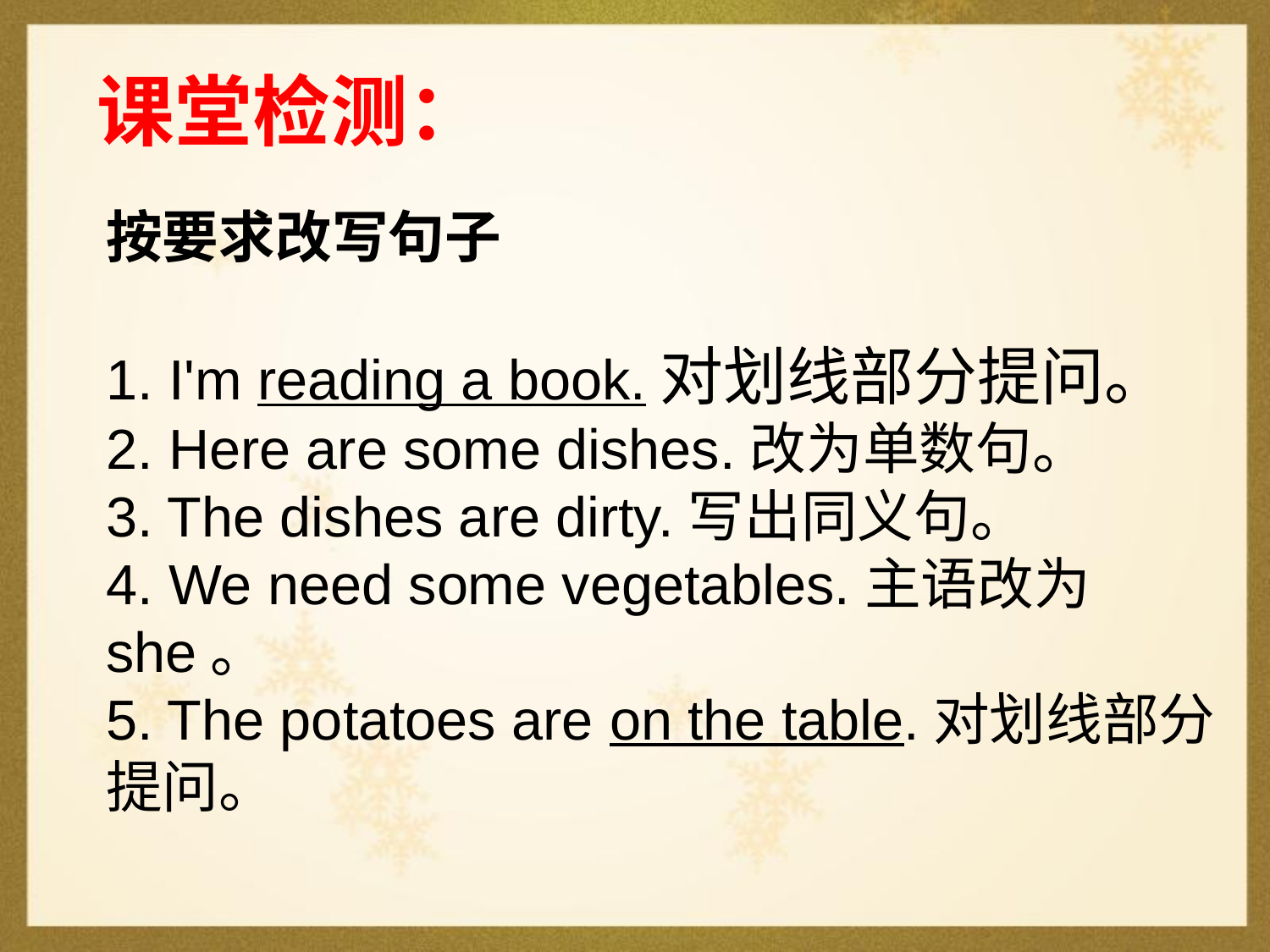

课堂检测：
按要求改写句子

1. I'm reading a book.对划线部分提问。
2. Here are some dishes.改为单数句。
3. The dishes are dirty.写出同义句。
4. We need some vegetables.主语改为she。
5. The potatoes are on the table.对划线部分提问。